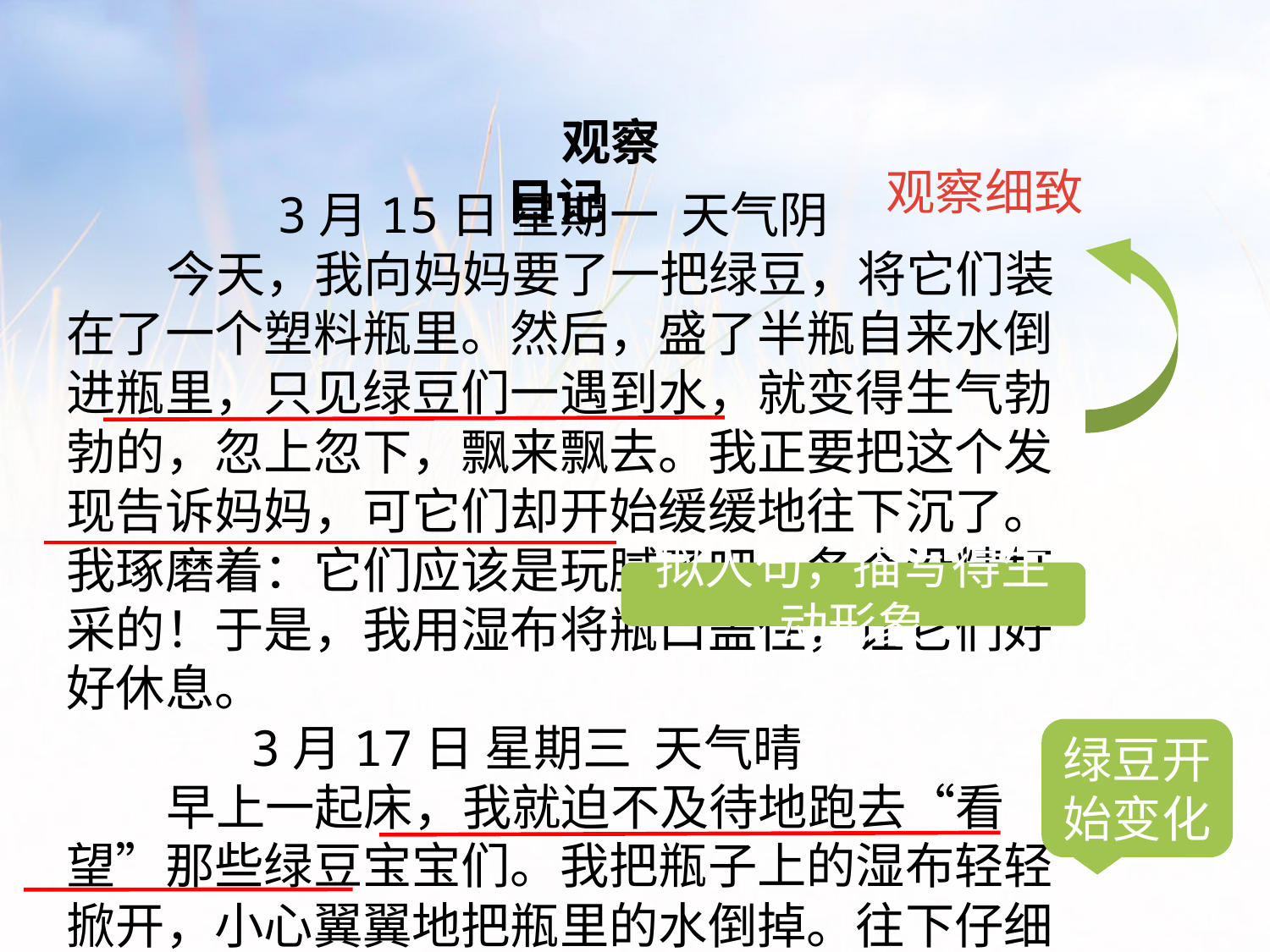

观察日记
观察细致
　　3月15日 星期一  天气阴
今天，我向妈妈要了一把绿豆，将它们装在了一个塑料瓶里。然后，盛了半瓶自来水倒进瓶里，只见绿豆们一遇到水，就变得生气勃勃的，忽上忽下，飘来飘去。我正要把这个发现告诉妈妈，可它们却开始缓缓地往下沉了。我琢磨着：它们应该是玩腻了吧，各个没精打采的！于是，我用湿布将瓶口盖住，让它们好好休息。
 　3月17日 星期三  天气晴
早上一起床，我就迫不及待地跑去“看望”那些绿豆宝宝们。我把瓶子上的湿布轻轻掀开，小心翼翼地把瓶里的水倒掉。往下仔细一瞧，绿豆们已经敞开了自己的绿衣，好像在迎接客人们地到来。初战告捷，我心里甭提有多高兴了。

拟人句，描写得生动形象
绿豆开始变化